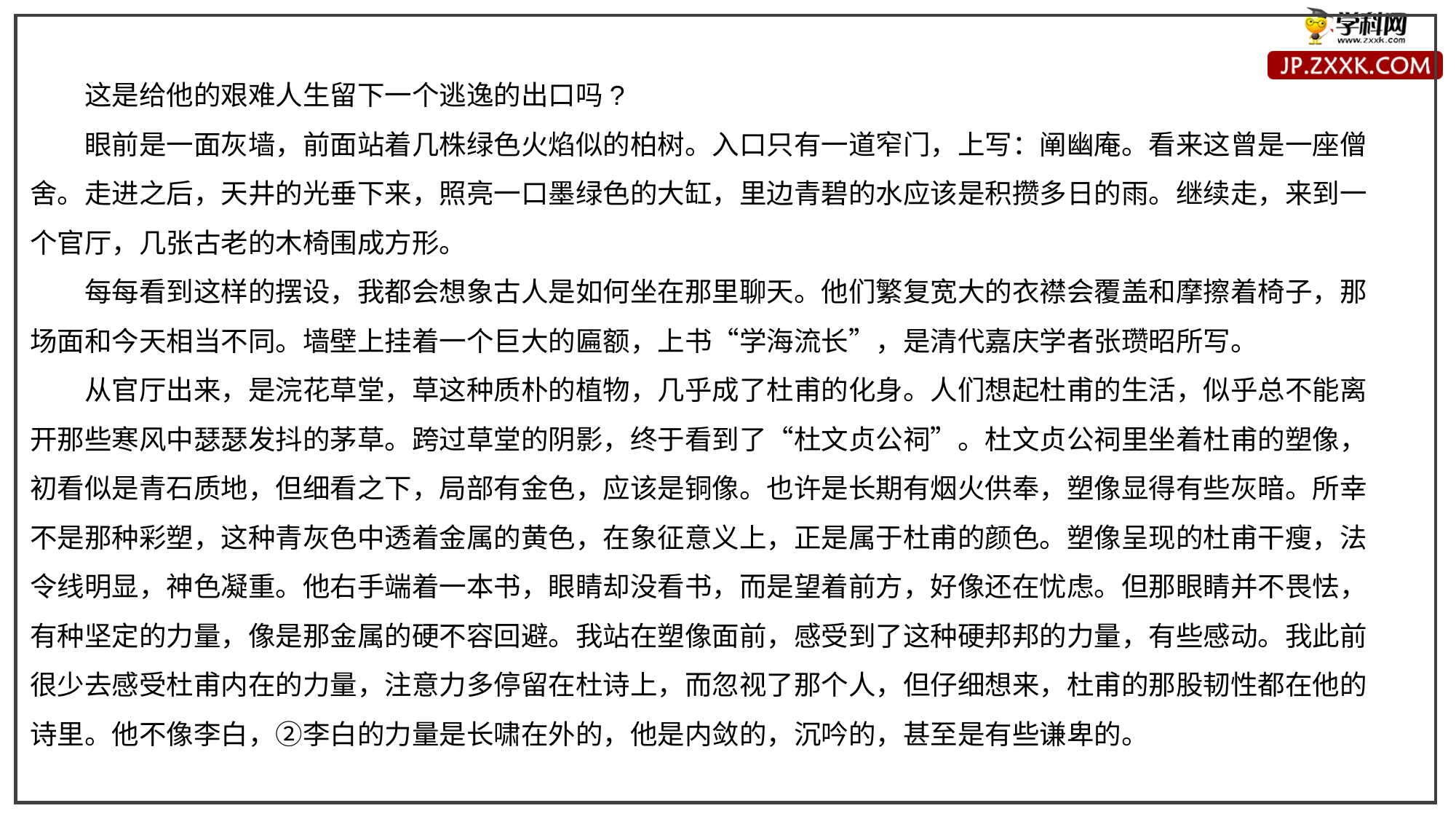

这是给他的艰难人生留下一个逃逸的出口吗?
眼前是一面灰墙，前面站着几株绿色火焰似的柏树。入口只有一道窄门，上写：阐幽庵。看来这曾是一座僧舍。走进之后，天井的光垂下来，照亮一口墨绿色的大缸，里边青碧的水应该是积攒多日的雨。继续走，来到一个官厅，几张古老的木椅围成方形。
每每看到这样的摆设，我都会想象古人是如何坐在那里聊天。他们繁复宽大的衣襟会覆盖和摩擦着椅子，那场面和今天相当不同。墙壁上挂着一个巨大的匾额，上书“学海流长”，是清代嘉庆学者张瓒昭所写。
从官厅出来，是浣花草堂，草这种质朴的植物，几乎成了杜甫的化身。人们想起杜甫的生活，似乎总不能离开那些寒风中瑟瑟发抖的茅草。跨过草堂的阴影，终于看到了“杜文贞公祠”。杜文贞公祠里坐着杜甫的塑像，初看似是青石质地，但细看之下，局部有金色，应该是铜像。也许是长期有烟火供奉，塑像显得有些灰暗。所幸不是那种彩塑，这种青灰色中透着金属的黄色，在象征意义上，正是属于杜甫的颜色。塑像呈现的杜甫干瘦，法令线明显，神色凝重。他右手端着一本书，眼睛却没看书，而是望着前方，好像还在忧虑。但那眼睛并不畏怯，有种坚定的力量，像是那金属的硬不容回避。我站在塑像面前，感受到了这种硬邦邦的力量，有些感动。我此前很少去感受杜甫内在的力量，注意力多停留在杜诗上，而忽视了那个人，但仔细想来，杜甫的那股韧性都在他的诗里。他不像李白，②李白的力量是长啸在外的，他是内敛的，沉吟的，甚至是有些谦卑的。